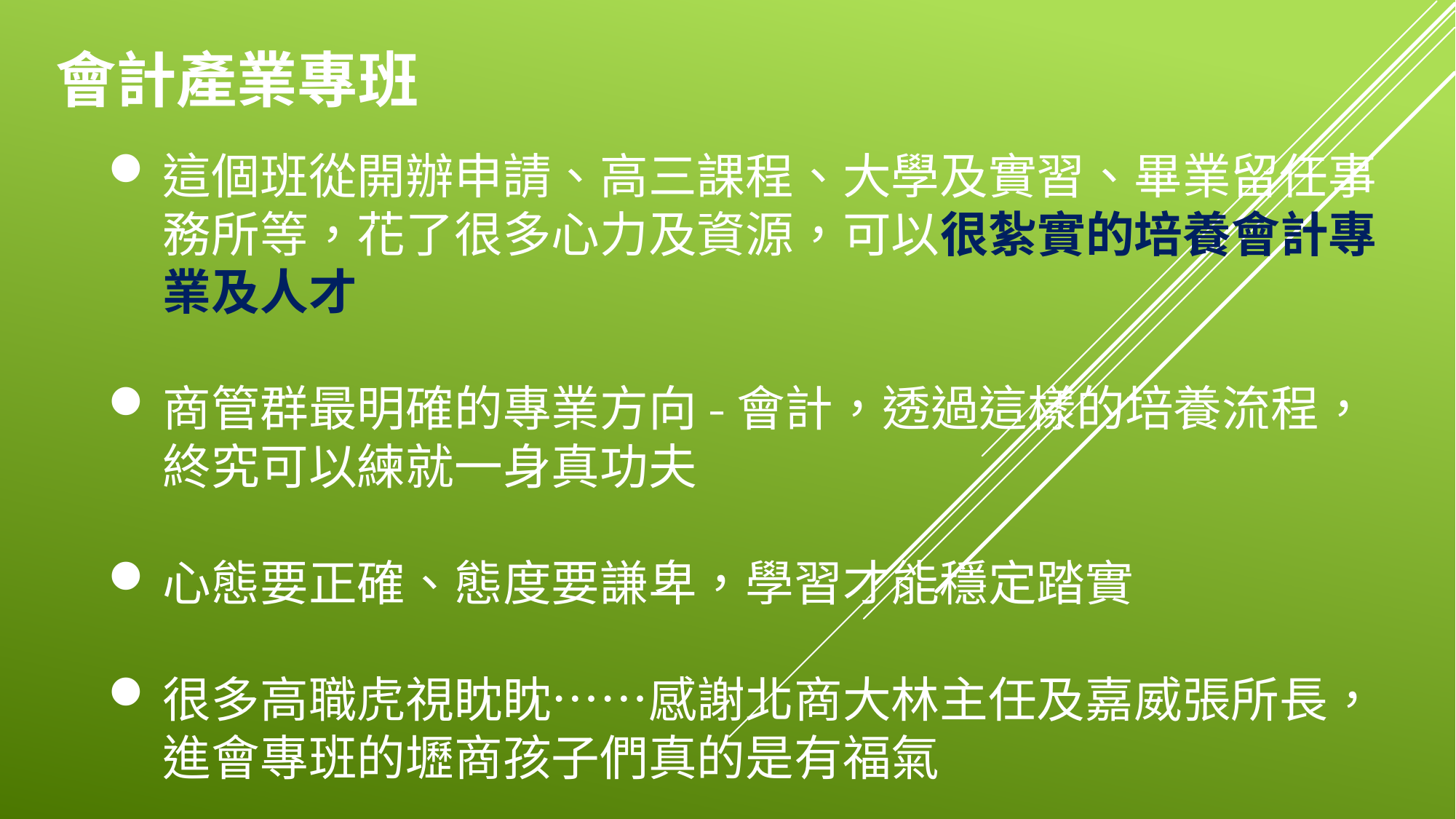

會計產業專班
這個班從開辦申請、高三課程、大學及實習、畢業留任事務所等，花了很多心力及資源，可以很紮實的培養會計專業及人才

商管群最明確的專業方向-會計，透過這樣的培養流程，終究可以練就一身真功夫

心態要正確、態度要謙卑，學習才能穩定踏實

很多高職虎視眈眈⋯⋯感謝北商大林主任及嘉威張所長，進會專班的壢商孩子們真的是有福氣